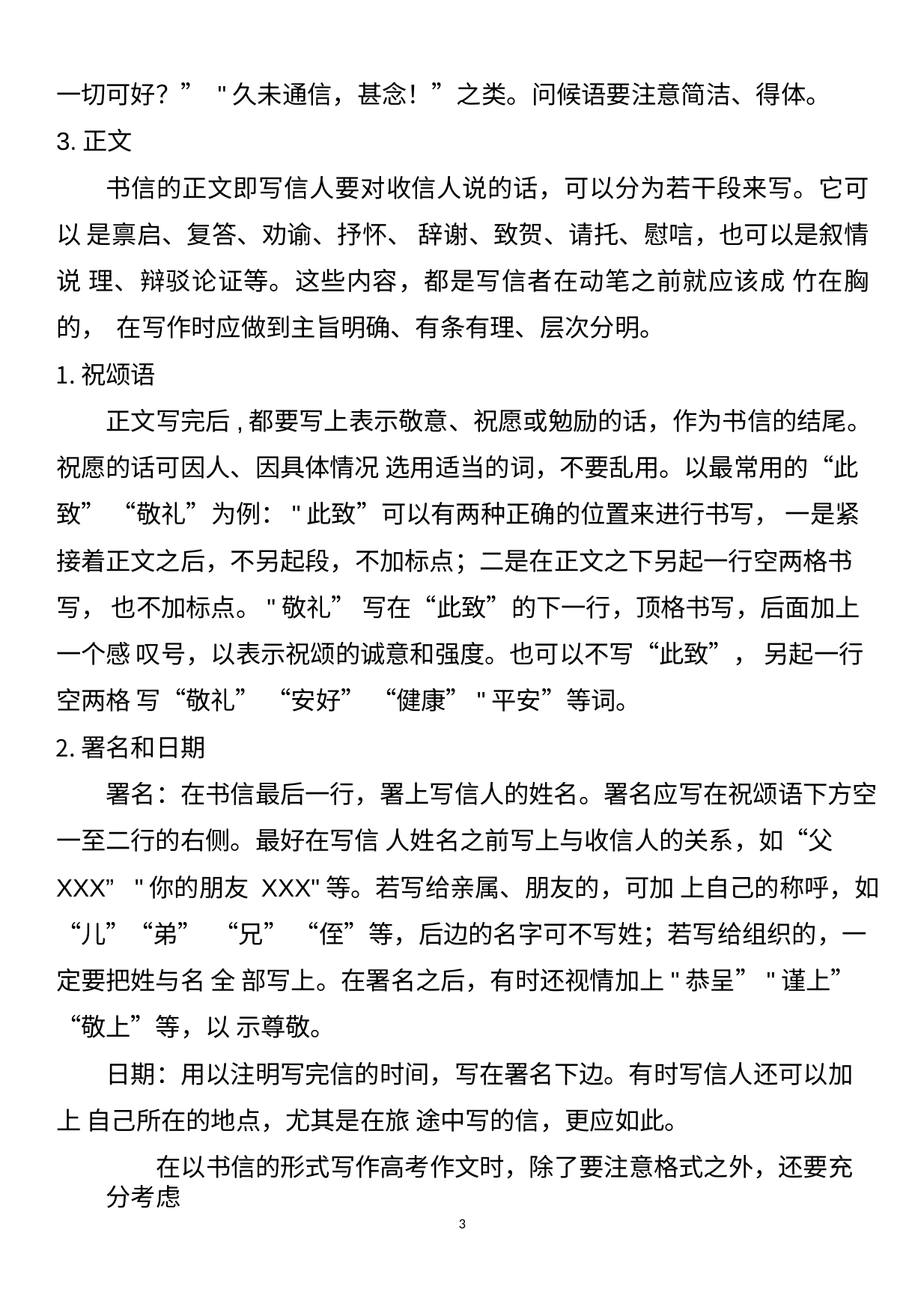

一切可好？” "久未通信，甚念！”之类。问候语要注意简洁、得体。 3.正文
书信的正文即写信人要对收信人说的话，可以分为若干段来写。它可以 是禀启、复答、劝谕、抒怀、 辞谢、致贺、请托、慰唁，也可以是叙情说 理、辩驳论证等。这些内容，都是写信者在动笔之前就应该成 竹在胸的，  在写作时应做到主旨明确、有条有理、层次分明。
祝颂语
正文写完后,都要写上表示敬意、祝愿或勉励的话，作为书信的结尾。 祝愿的话可因人、因具体情况 选用适当的词，不要乱用。以最常用的“此 致” “敬礼”为例："此致”可以有两种正确的位置来进行书写， 一是紧 接着正文之后，不另起段，不加标点；二是在正文之下另起一行空两格书写， 也不加标点。"敬礼” 写在“此致”的下一行，顶格书写，后面加上一个感 叹号，以表示祝颂的诚意和强度。也可以不写“此致”， 另起一行空两格 写“敬礼” “安好” “健康”"平安”等词。
署名和日期
署名：在书信最后一行，署上写信人的姓名。署名应写在祝颂语下方空 一至二行的右侧。最好在写信 人姓名之前写上与收信人的关系，如“父 XXX”   "你的朋友XXX"等。若写给亲属、朋友的，可加 上自己的称呼，如“儿”“弟”  “兄” “侄”等，后边的名字可不写姓；若写给组织的，一定要把姓与名 全 部写上。在署名之后，有时还视情加上"恭呈”"谨上” “敬上”等，以 示尊敬。
日期：用以注明写完信的时间，写在署名下边。有时写信人还可以加上 自己所在的地点，尤其是在旅 途中写的信，更应如此。
在以书信的形式写作高考作文时，除了要注意格式之外，还要充分考虑
3